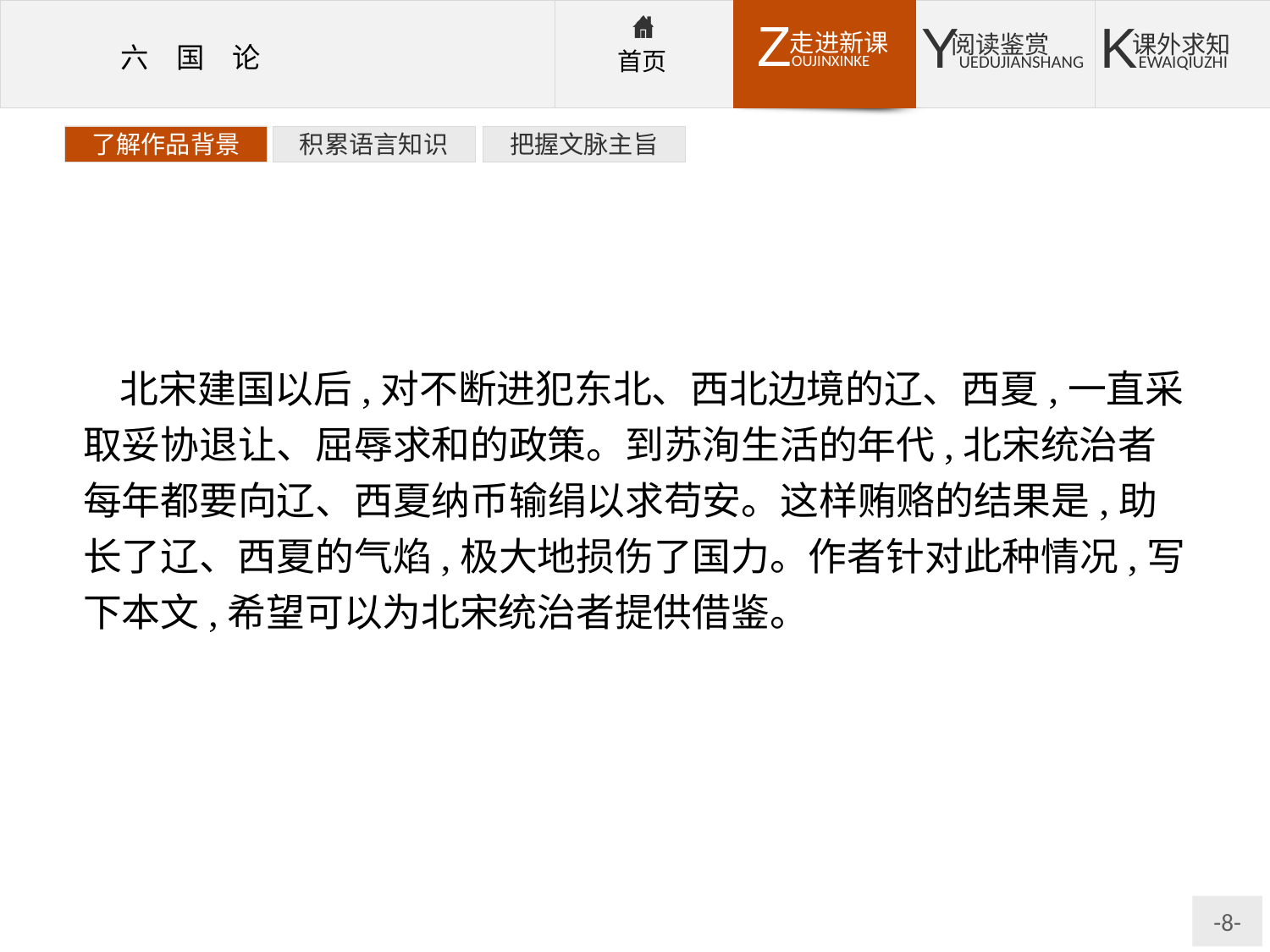

了解作品背景
积累语言知识
把握文脉主旨
北宋建国以后,对不断进犯东北、西北边境的辽、西夏,一直采取妥协退让、屈辱求和的政策。到苏洵生活的年代,北宋统治者每年都要向辽、西夏纳币输绢以求苟安。这样贿赂的结果是,助长了辽、西夏的气焰,极大地损伤了国力。作者针对此种情况,写下本文,希望可以为北宋统治者提供借鉴。